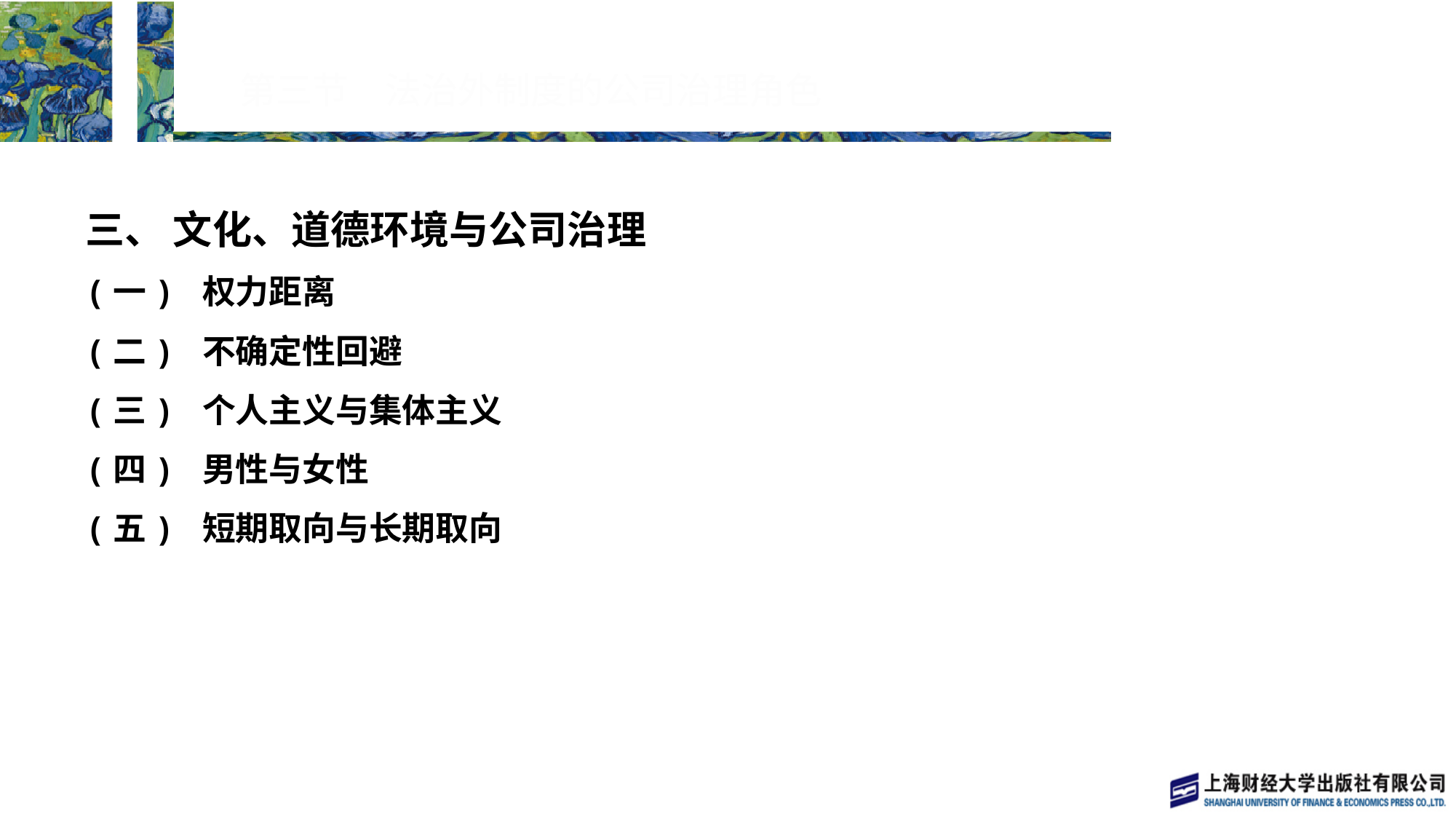

# 第三节　法治外制度的公司治理角色
三、 文化、道德环境与公司治理
(一) 权力距离
(二) 不确定性回避
(三) 个人主义与集体主义
(四) 男性与女性
(五) 短期取向与长期取向